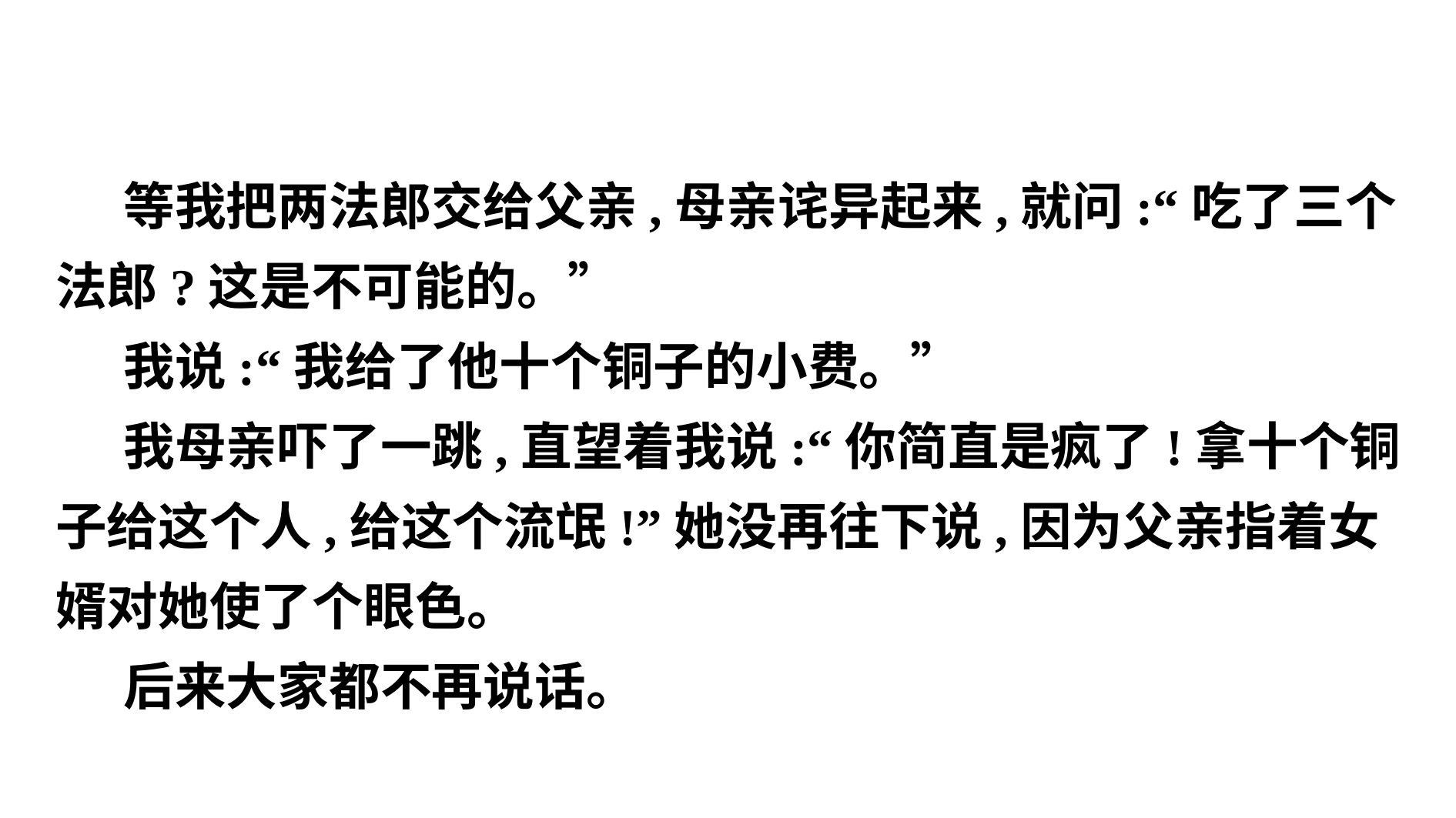

等我把两法郎交给父亲,母亲诧异起来,就问:“吃了三个法郎?这是不可能的。”
我说:“我给了他十个铜子的小费。”
我母亲吓了一跳,直望着我说:“你简直是疯了!拿十个铜子给这个人,给这个流氓!”她没再往下说,因为父亲指着女婿对她使了个眼色。
后来大家都不再说话。